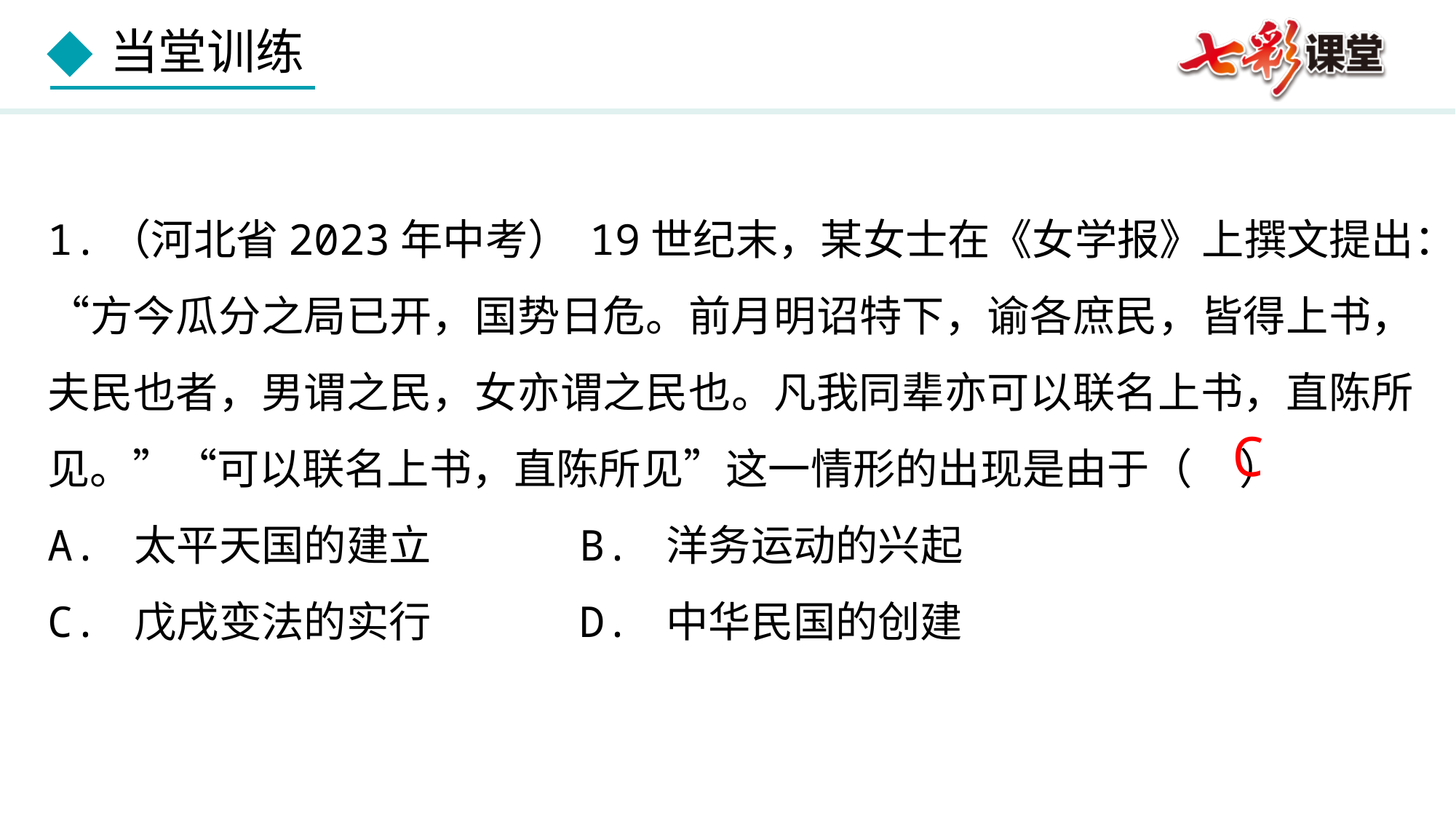

1.（河北省2023年中考） 19世纪末，某女士在《女学报》上撰文提出：“方今瓜分之局已开，国势日危。前月明诏特下，谕各庶民，皆得上书，夫民也者，男谓之民，女亦谓之民也。凡我同辈亦可以联名上书，直陈所见。”“可以联名上书，直陈所见”这一情形的出现是由于（     ）
A. 太平天国的建立	         B. 洋务运动的兴起
C. 戊戌变法的实行	         D. 中华民国的创建
C